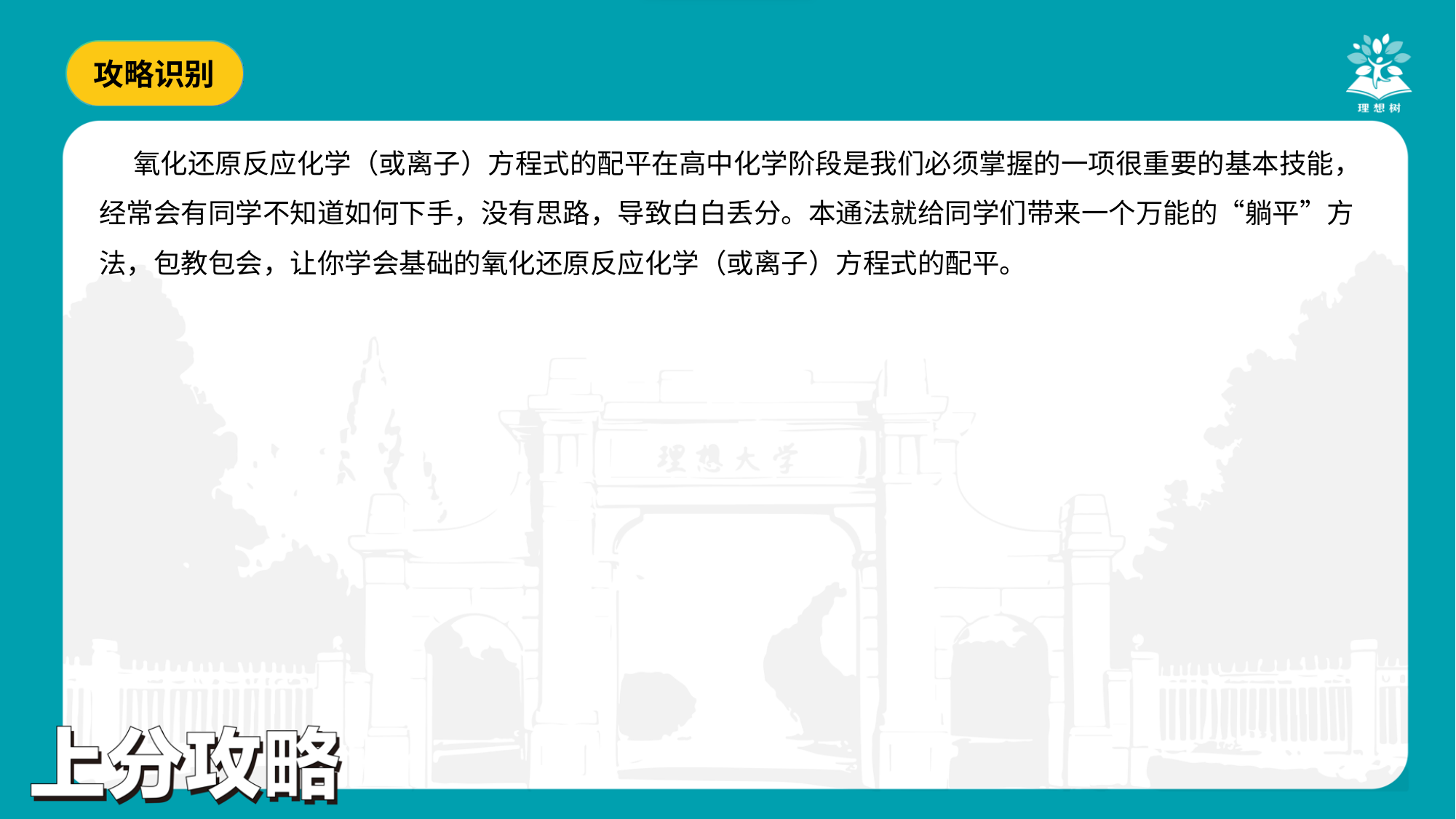

氧化还原反应化学（或离子）方程式的配平在高中化学阶段是我们必须掌握的一项很重要的基本技能，
经常会有同学不知道如何下手，没有思路，导致白白丢分。本通法就给同学们带来一个万能的“躺平”方
法，包教包会，让你学会基础的氧化还原反应化学（或离子）方程式的配平。